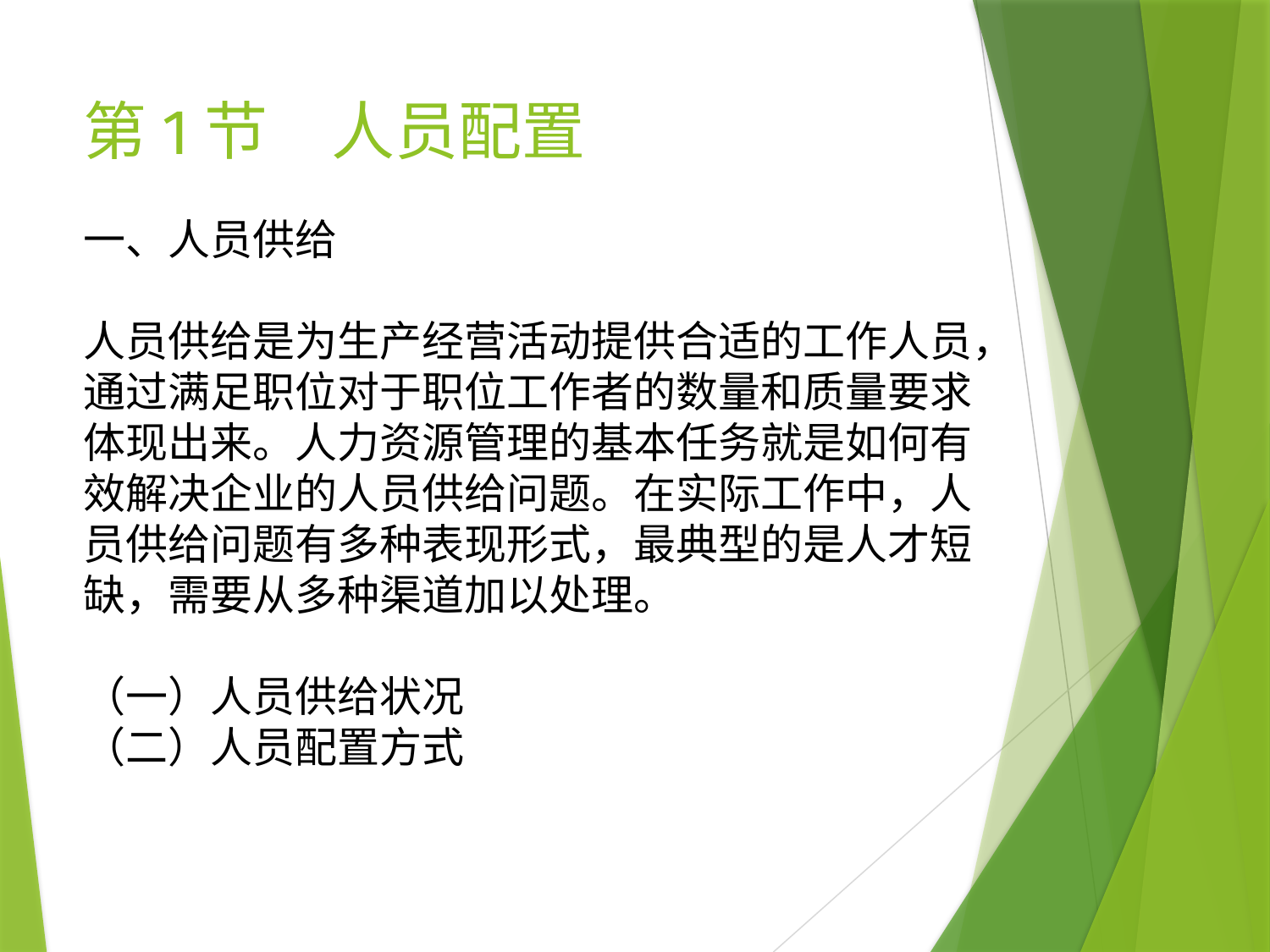

# 第1节　人员配置
一、人员供给

人员供给是为生产经营活动提供合适的工作人员，通过满足职位对于职位工作者的数量和质量要求体现出来。人力资源管理的基本任务就是如何有效解决企业的人员供给问题。在实际工作中，人员供给问题有多种表现形式，最典型的是人才短缺，需要从多种渠道加以处理。

（一）人员供给状况
（二）人员配置方式